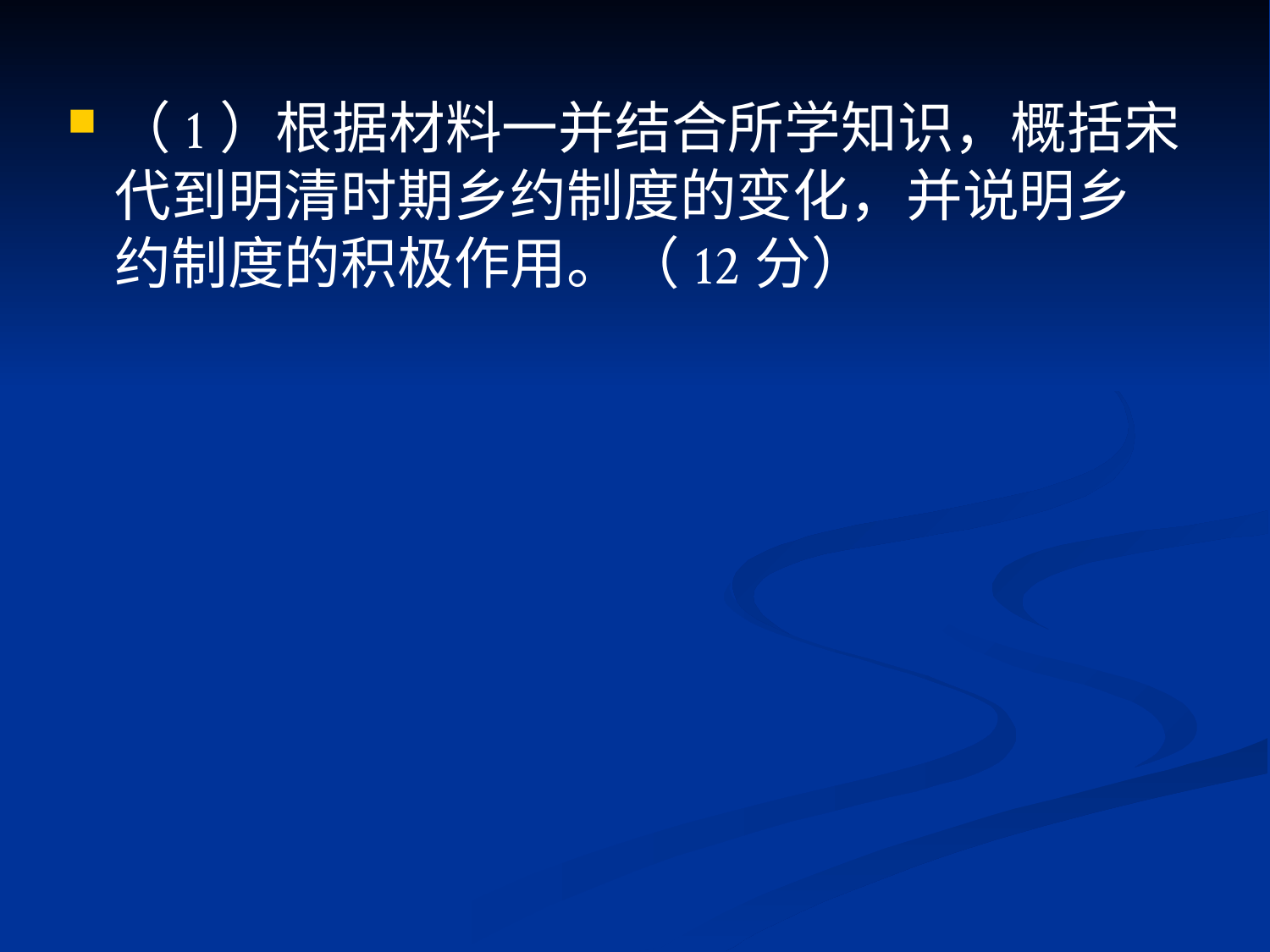

（1）根据材料一并结合所学知识，概括宋代到明清时期乡约制度的变化，并说明乡约制度的积极作用。（12分）